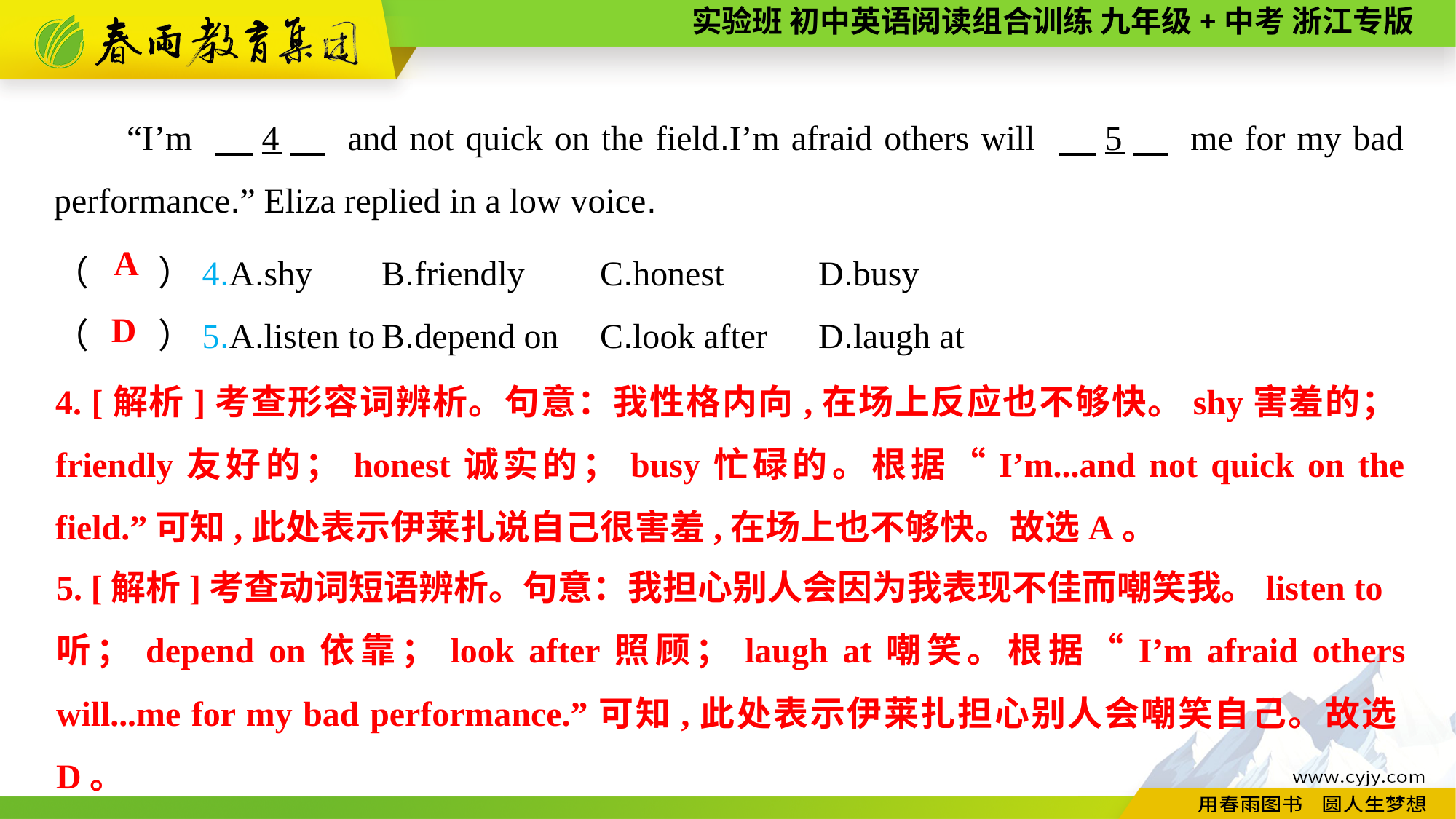

“I’m 　4　 and not quick on the field.I’m afraid others will 　5　 me for my bad performance.” Eliza replied in a low voice.
（　　）4.A.shy	B.friendly	C.honest	D.busy
（　　）5.A.listen to	B.depend on	C.look after	D.laugh at
A
D
4. [解析]考查形容词辨析。句意：我性格内向,在场上反应也不够快。shy害羞的；friendly友好的；honest诚实的；busy忙碌的。根据“I’m...and not quick on the field.”可知,此处表示伊莱扎说自己很害羞,在场上也不够快。故选A。
5. [解析]考查动词短语辨析。句意：我担心别人会因为我表现不佳而嘲笑我。listen to
听；depend on依靠；look after照顾；laugh at嘲笑。根据“I’m afraid others will...me for my bad performance.”可知,此处表示伊莱扎担心别人会嘲笑自己。故选D。